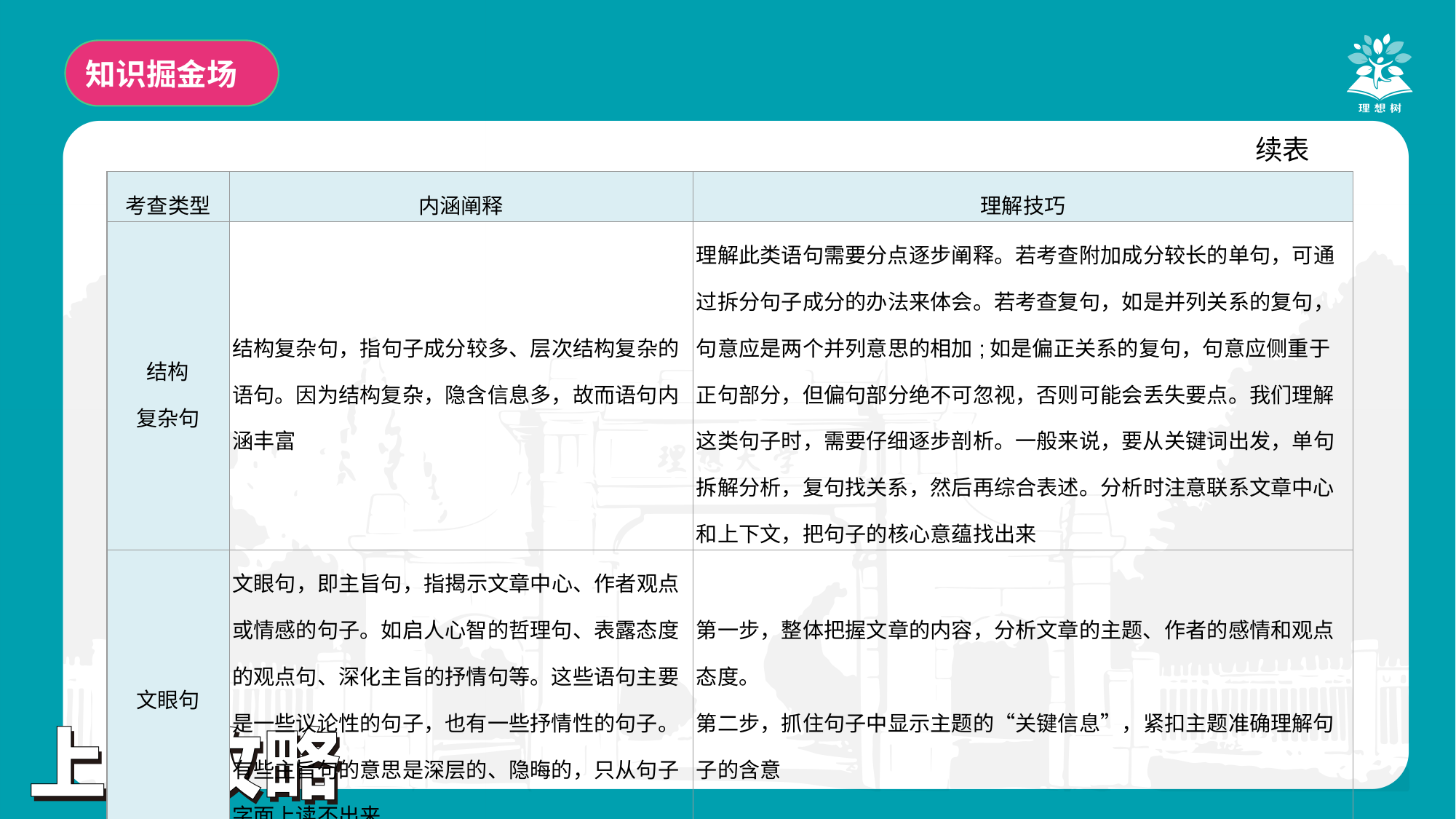

知识掘金场
续表
| 考查类型 | 内涵阐释 | 理解技巧 |
| --- | --- | --- |
| 结构 复杂句 | 结构复杂句，指句子成分较多、层次结构复杂的语句。因为结构复杂，隐含信息多，故而语句内涵丰富 | 理解此类语句需要分点逐步阐释。若考查附加成分较长的单句，可通过拆分句子成分的办法来体会。若考查复句，如是并列关系的复句，句意应是两个并列意思的相加;如是偏正关系的复句，句意应侧重于正句部分，但偏句部分绝不可忽视，否则可能会丢失要点。我们理解这类句子时，需要仔细逐步剖析。一般来说，要从关键词出发，单句拆解分析，复句找关系，然后再综合表述。分析时注意联系文章中心和上下文，把句子的核心意蕴找出来 |
| 文眼句 | 文眼句，即主旨句，指揭示文章中心、作者观点或情感的句子。如启人心智的哲理句、表露态度的观点句、深化主旨的抒情句等。这些语句主要是一些议论性的句子，也有一些抒情性的句子。有些主旨句的意思是深层的、隐晦的，只从句子字面上读不出来 | 第一步，整体把握文章的内容，分析文章的主题、作者的感情和观点态度。 第二步，抓住句子中显示主题的“关键信息”，紧扣主题准确理解句子的含意 |